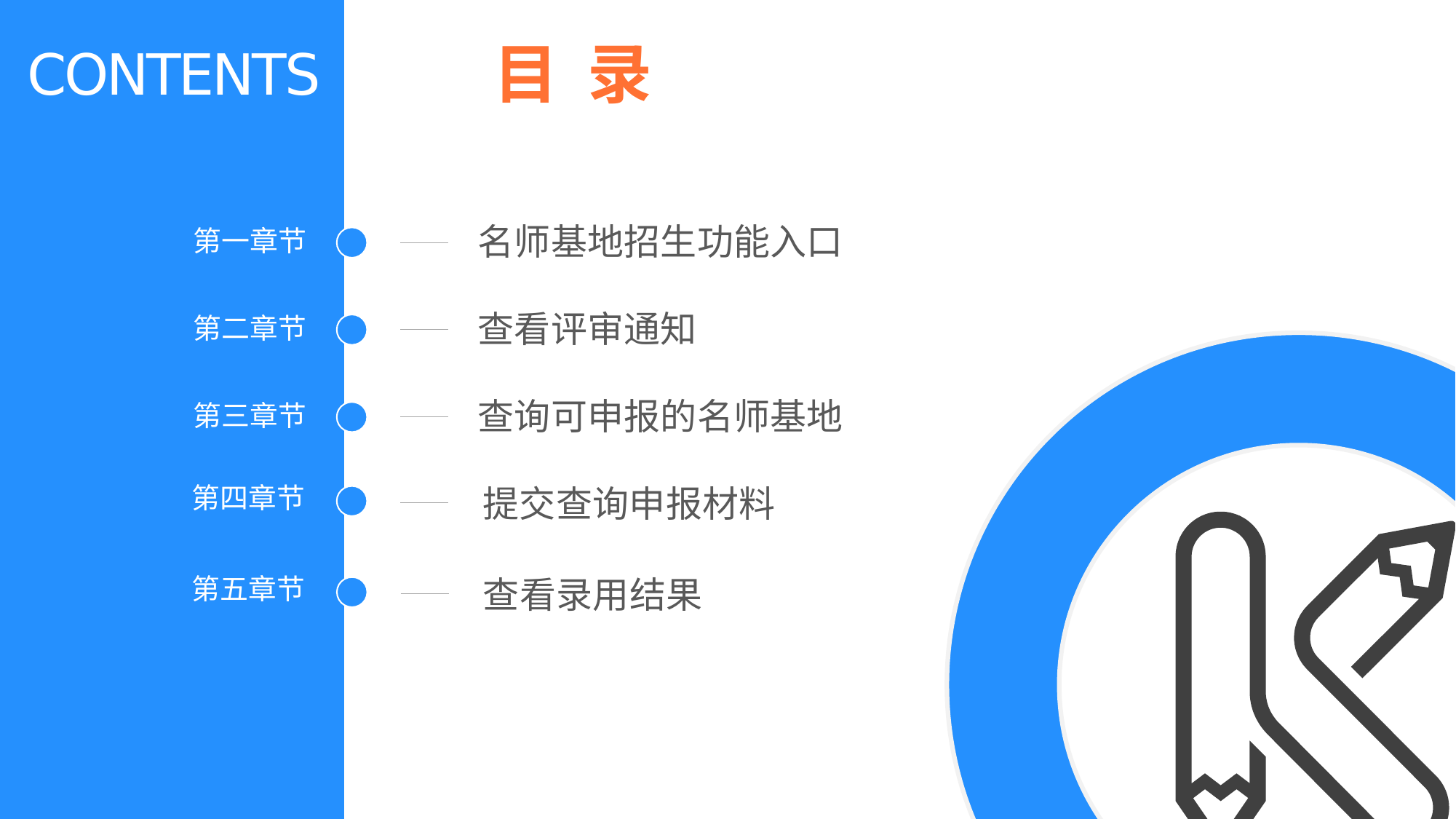

目  录
CONTENTS
名师基地招生功能入口
第一章节

查看评审通知
第二章节

查询可申报的名师基地
第三章节

第四章节
提交查询申报材料

第五章节
查看录用结果